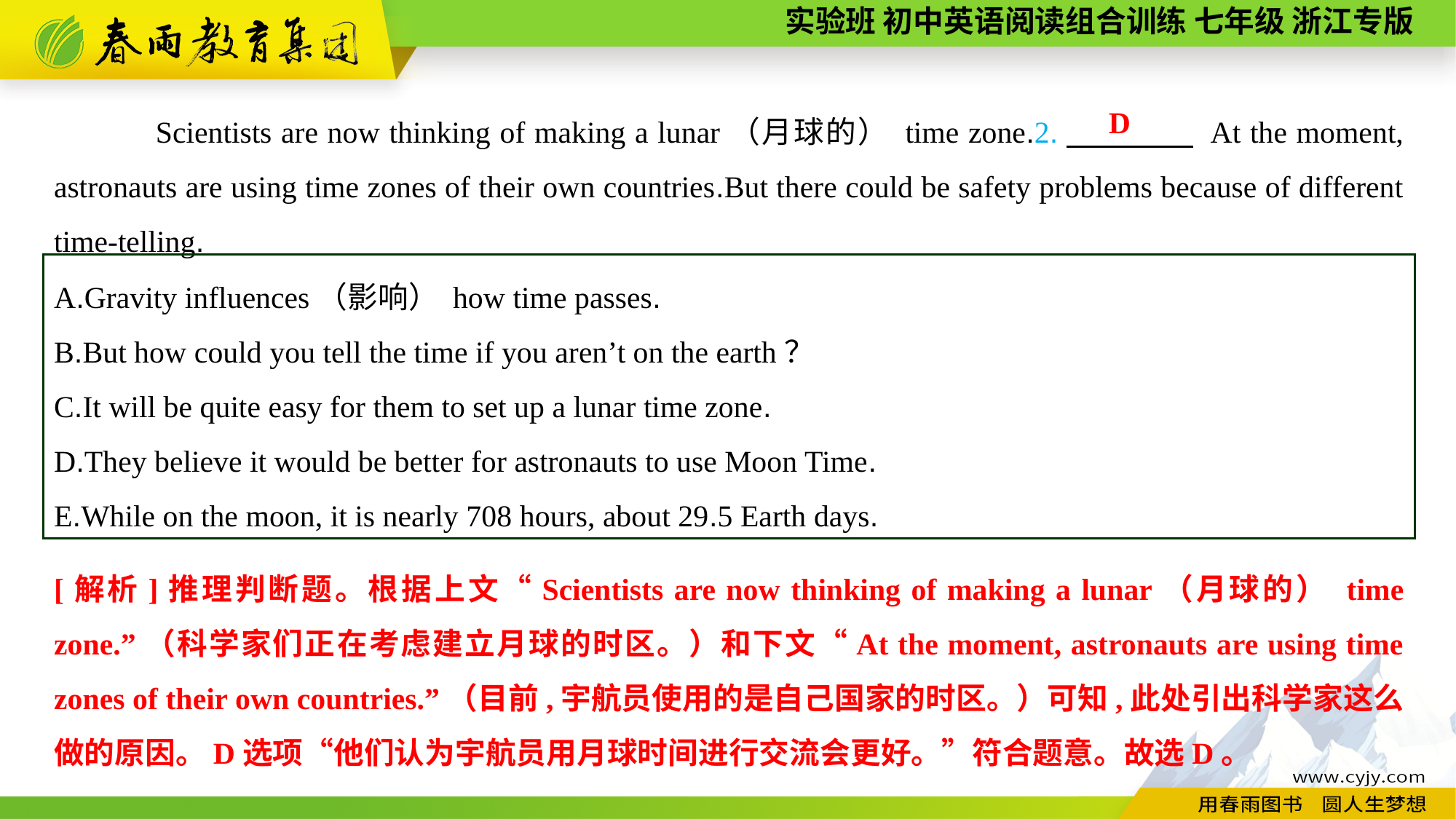

Scientists are now thinking of making a lunar（月球的） time zone.2.　　　　 At the moment, astronauts are using time zones of their own countries.But there could be safety problems because of different time-telling.
D
A.Gravity influences（影响） how time passes.
B.But how could you tell the time if you aren’t on the earth？
C.It will be quite easy for them to set up a lunar time zone.
D.They believe it would be better for astronauts to use Moon Time.
E.While on the moon, it is nearly 708 hours, about 29.5 Earth days.

[解析]推理判断题。根据上文“Scientists are now thinking of making a lunar（月球的） time zone.”（科学家们正在考虑建立月球的时区。）和下文“At the moment, astronauts are using time zones of their own countries.”（目前,宇航员使用的是自己国家的时区。）可知,此处引出科学家这么做的原因。D选项“他们认为宇航员用月球时间进行交流会更好。”符合题意。故选D。